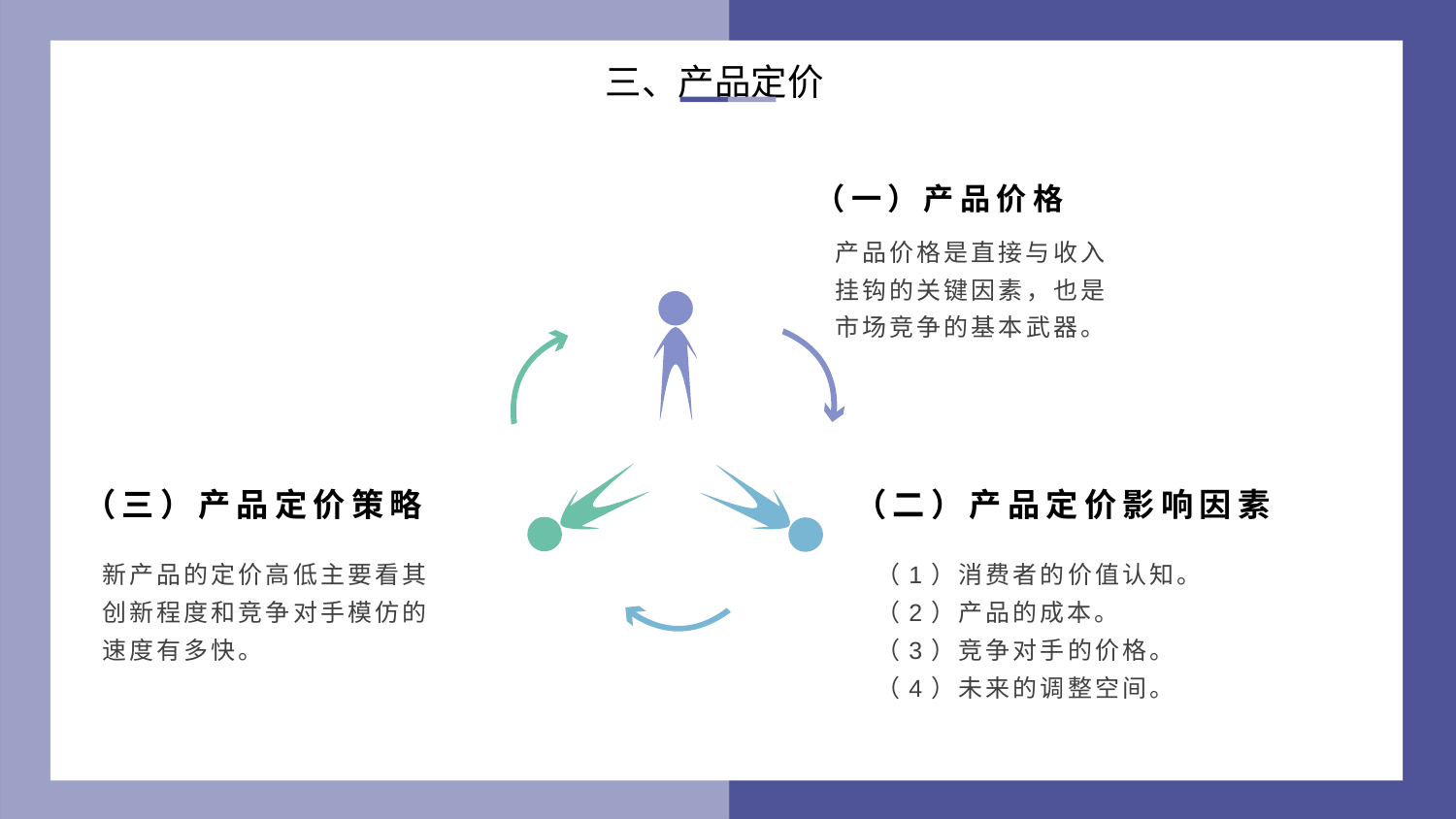

三、产品定价

（一）产品价格
产品价格是直接与收入挂钩的关键因素，也是市场竞争的基本武器。

（三）产品定价策略
（二）产品定价影响因素

新产品的定价高低主要看其创新程度和竞争对手模仿的速度有多快。
（1）消费者的价值认知。
（2）产品的成本。
（3）竞争对手的价格。
（4）未来的调整空间。